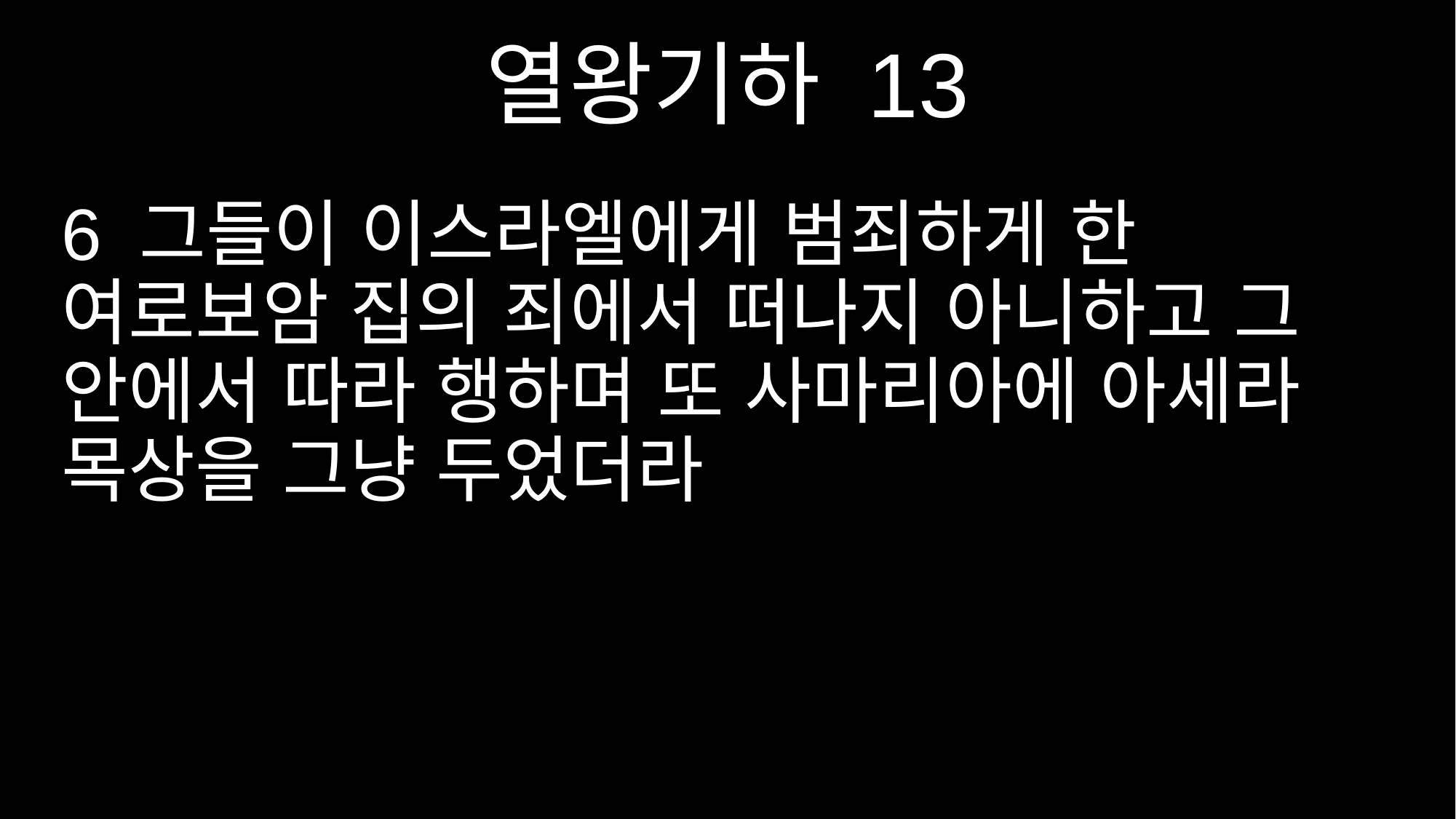

열왕기하 13
6 그들이 이스라엘에게 범죄하게 한 여로보암 집의 죄에서 떠나지 아니하고 그 안에서 따라 행하며 또 사마리아에 아세라 목상을 그냥 두었더라